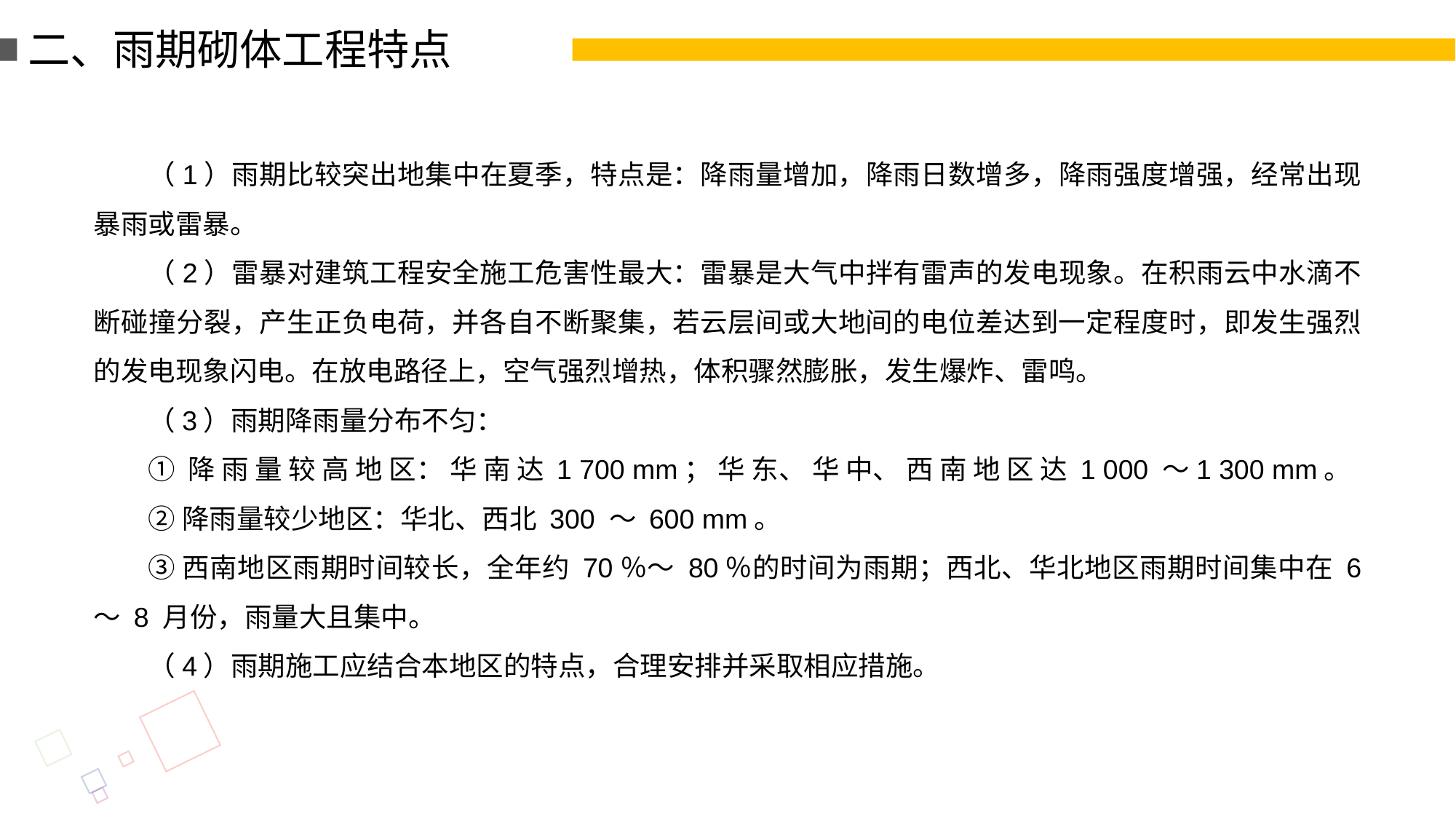

二、雨期砌体工程特点
（1）雨期比较突出地集中在夏季，特点是：降雨量增加，降雨日数增多，降雨强度增强，经常出现暴雨或雷暴。
（2）雷暴对建筑工程安全施工危害性最大：雷暴是大气中拌有雷声的发电现象。在积雨云中水滴不断碰撞分裂，产生正负电荷，并各自不断聚集，若云层间或大地间的电位差达到一定程度时，即发生强烈的发电现象闪电。在放电路径上，空气强烈增热，体积骤然膨胀，发生爆炸、雷鸣。
（3）雨期降雨量分布不匀：
① 降 雨 量 较 高 地 区： 华 南 达 1 700 mm； 华 东、 华 中、 西 南 地 区 达 1 000 ～1 300 mm。
②降雨量较少地区：华北、西北 300 ～ 600 mm。
③西南地区雨期时间较长，全年约 70％～ 80％的时间为雨期；西北、华北地区雨期时间集中在 6 ～ 8 月份，雨量大且集中。
（4）雨期施工应结合本地区的特点，合理安排并采取相应措施。